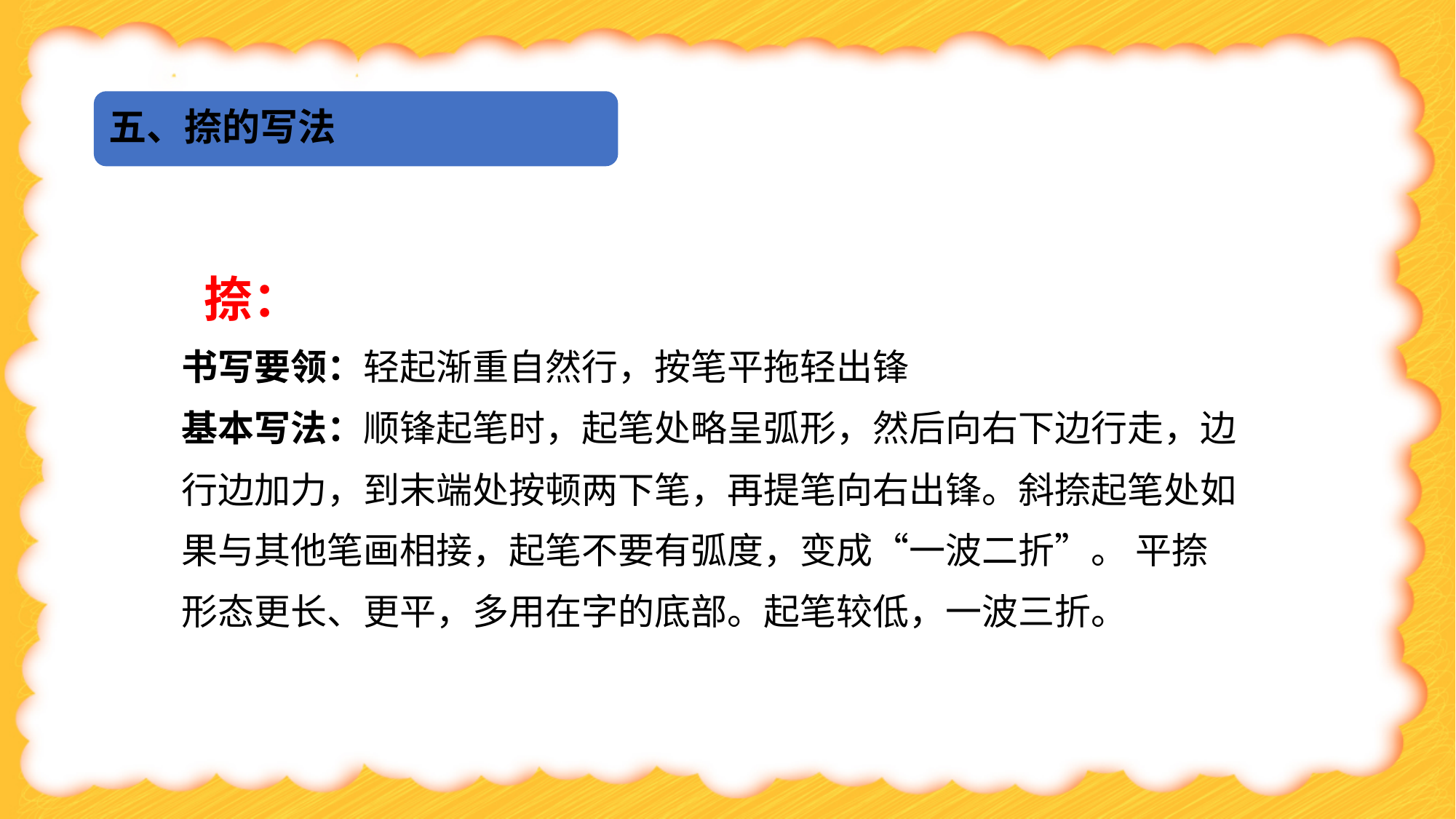

五、捺的写法
 捺：
书写要领：轻起渐重自然行，按笔平拖轻出锋
基本写法：顺锋起笔时，起笔处略呈弧形，然后向右下边行走，边行边加力，到末端处按顿两下笔，再提笔向右出锋。斜捺起笔处如果与其他笔画相接，起笔不要有弧度，变成“一波二折”。 平捺形态更长、更平，多用在字的底部。起笔较低，一波三折。